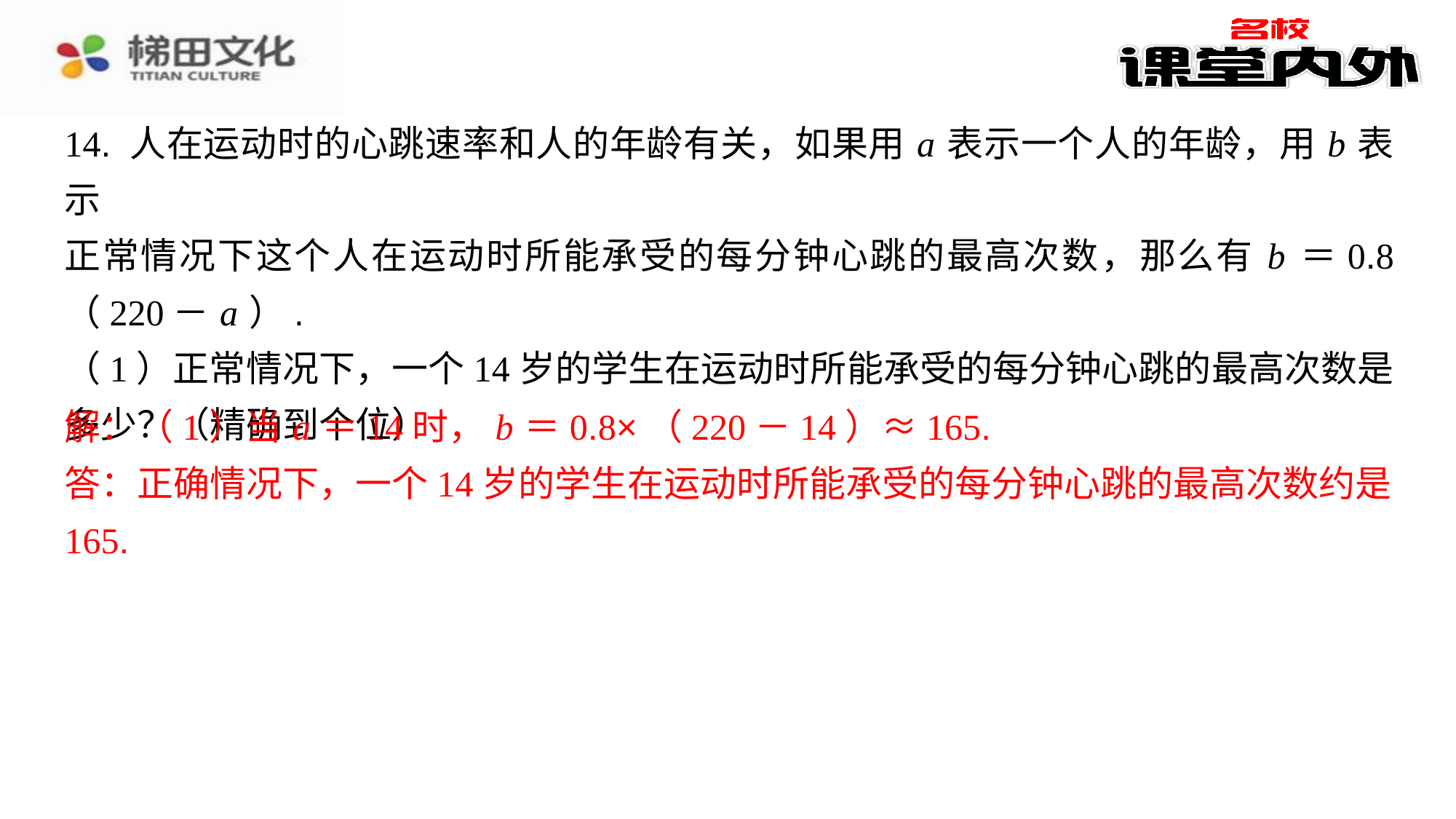

14. 人在运动时的心跳速率和人的年龄有关，如果用 a 表示一个人的年龄，用 b 表示
正常情况下这个人在运动时所能承受的每分钟心跳的最高次数，那么有 b ＝0.8
（220－ a ）.
（1）正常情况下，一个14岁的学生在运动时所能承受的每分钟心跳的最高次数是
多少？（精确到个位）
解：（1）当 a ＝14时， b ＝0.8×（220－14）≈165.
答：正确情况下，一个14岁的学生在运动时所能承受的每分钟心跳的最高次数约是
165.
解：（1）当 a ＝14时， b ＝0.8×（220－14）≈165.
答：正确情况下，一个14岁的学生在运动时所能承受的每分钟心跳的最高次数约是
165.